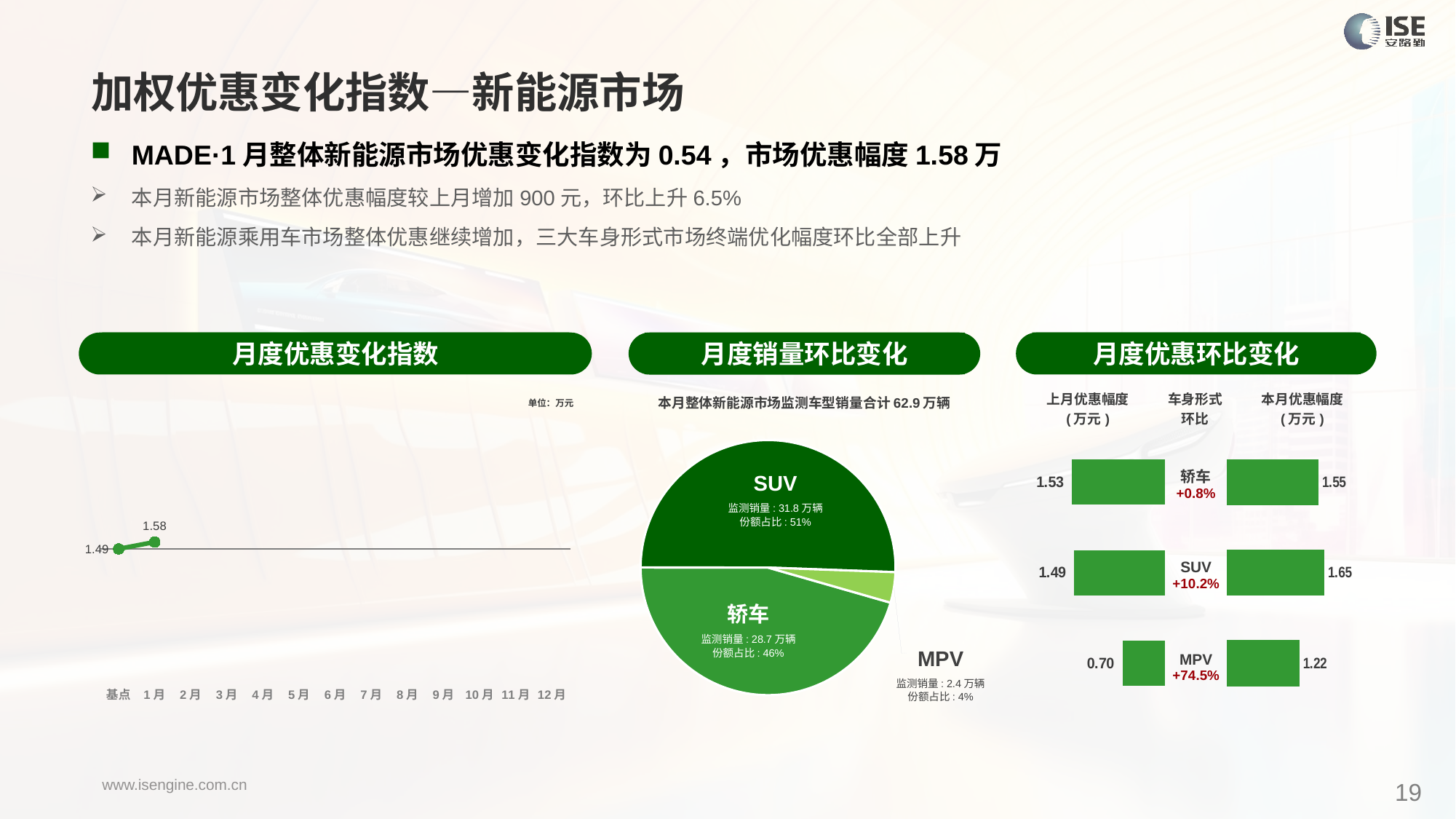

加权优惠变化指数—新能源市场
MADE·1月整体新能源市场优惠变化指数为0.54，市场优惠幅度1.58万
本月新能源市场整体优惠幅度较上月增加900元，环比上升6.5%
本月新能源乘用车市场整体优惠继续增加，三大车身形式市场终端优化幅度环比全部上升
月度优惠变化指数

月度优惠环比变化

月度销量环比变化

### Chart

| Category | Y2024 |
|---|---|
| 基点 | 0.0 |
| 1月 | 0.54 |
| 2月 | None |
| 3月 | None |
| 4月 | None |
| 5月 | None |
| 6月 | None |
| 7月 | None |
| 8月 | None |
| 9月 | None |
| 10月 | None |
| 11月 | None |
| 12月 | None |
本月整体新能源市场监测车型销量合计62.9万辆
| 上月优惠幅度 (万元) | 车身形式 环比 | 本月优惠幅度 (万元) |
| --- | --- | --- |
单位：万元

### Chart

| Category | 车身市场 |
|---|---|
| 轿车 | 286817.0 |
| SUV | 318171.0 |
| MPV | 24344.0 |
| 轿车 +0.8% |
| --- |
| SUV +10.2% |
| MPV +74.5% |

### Chart

| Category | 成交均价 |
|---|---|
| 轿车 | 1.53 |
| SUV | 1.49 |
| MPV | 0.7 |

### Chart

| Category | 成交均价 |
|---|---|
| 轿车 | 1.5457835870956145 |
| SUV | 1.6461680159410972 |
| MPV | 1.2242441669405013 |
SUV
监测销量: 31.8万辆
份额占比: 51%
轿车
监测销量: 28.7万辆
份额占比: 46%
MPV
监测销量: 2.4万辆
份额占比: 4%
19